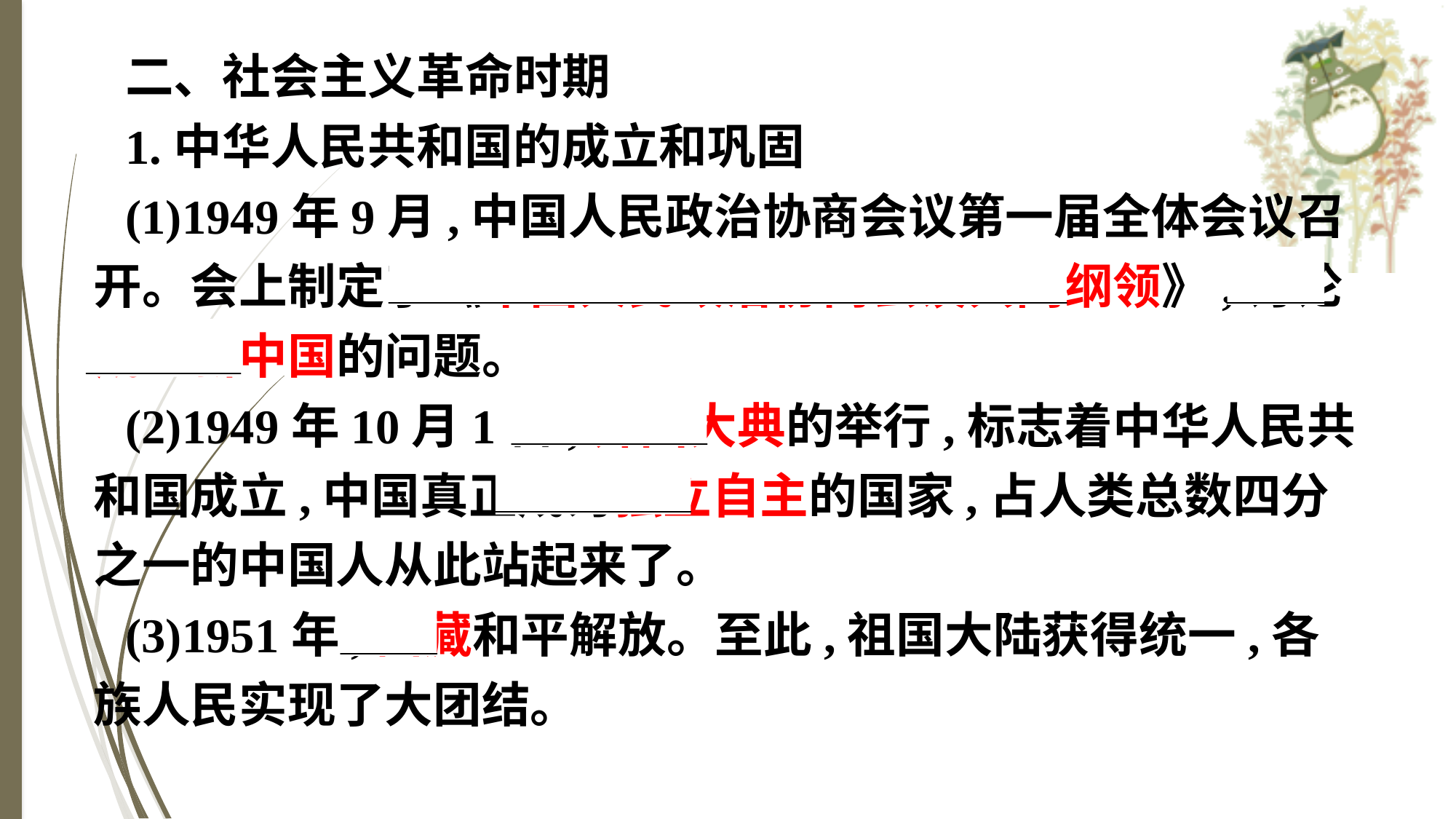

二、社会主义革命时期
1.中华人民共和国的成立和巩固
(1)1949年9月,中国人民政治协商会议第一届全体会议召开。会上制定了《中国人民政治协商会议共同纲领》,讨论成立新中国的问题。
(2)1949年10月1日,开国大典的举行,标志着中华人民共和国成立,中国真正成为独立自主的国家,占人类总数四分之一的中国人从此站起来了。
(3)1951年,西藏和平解放。至此,祖国大陆获得统一,各族人民实现了大团结。